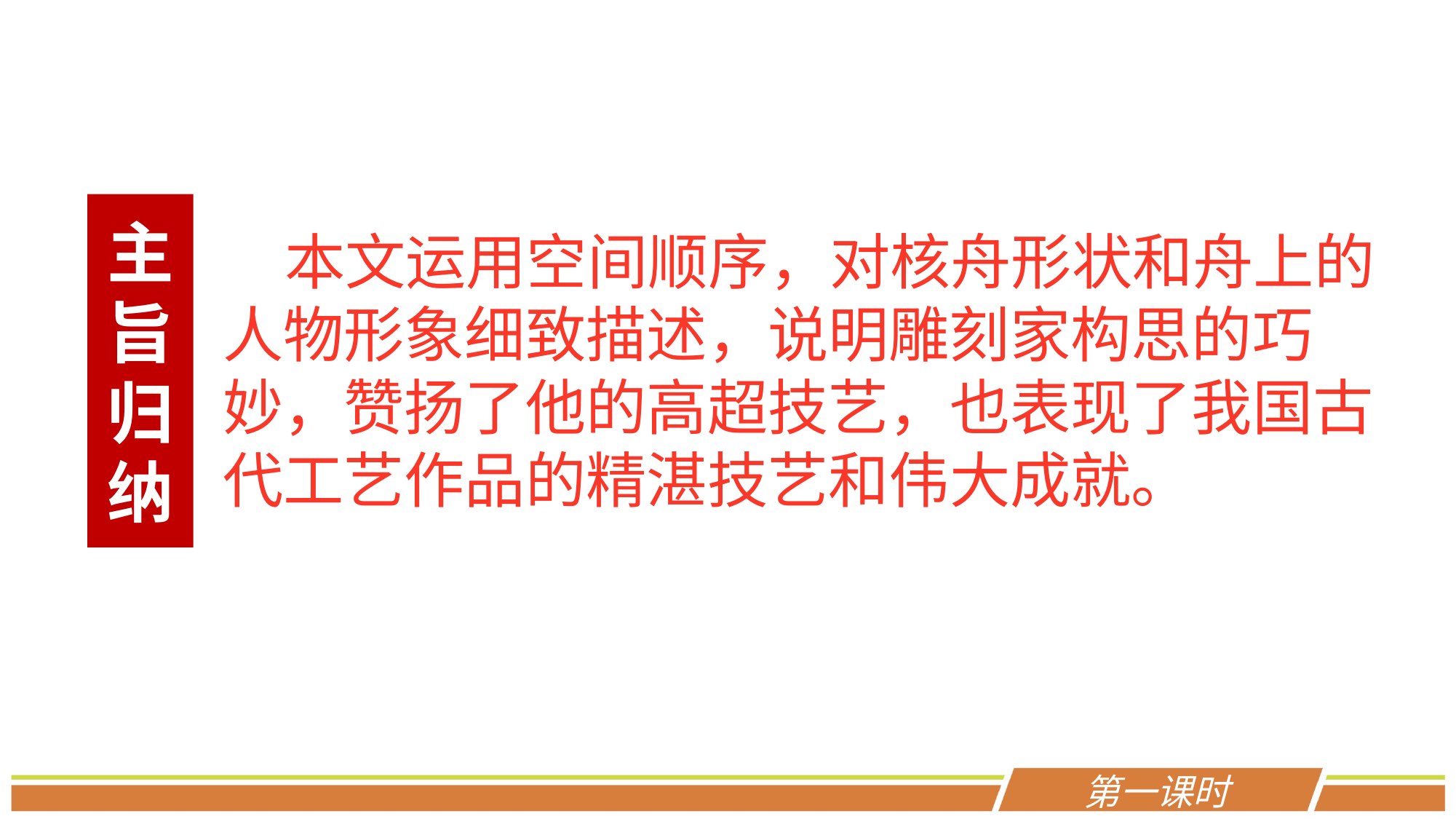

主旨归纳
    本文运用空间顺序，对核舟形状和舟上的人物形象细致描述，说明雕刻家构思的巧妙，赞扬了他的高超技艺，也表现了我国古代工艺作品的精湛技艺和伟大成就。
第一课时